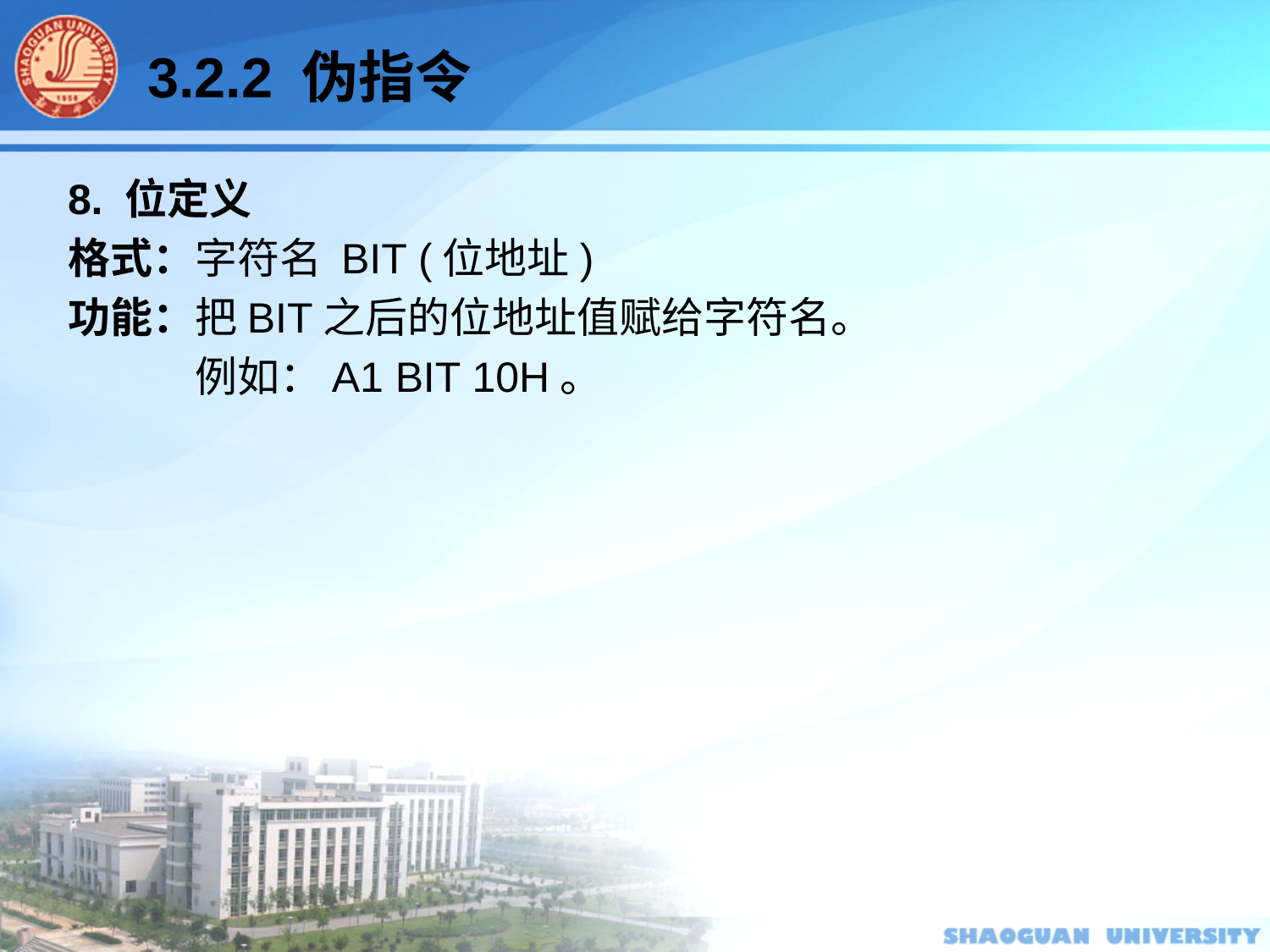

3.2.2 伪指令
8. 位定义
格式：字符名 BIT (位地址)
功能：把BIT之后的位地址值赋给字符名。
	例如：A1 BIT 10H。